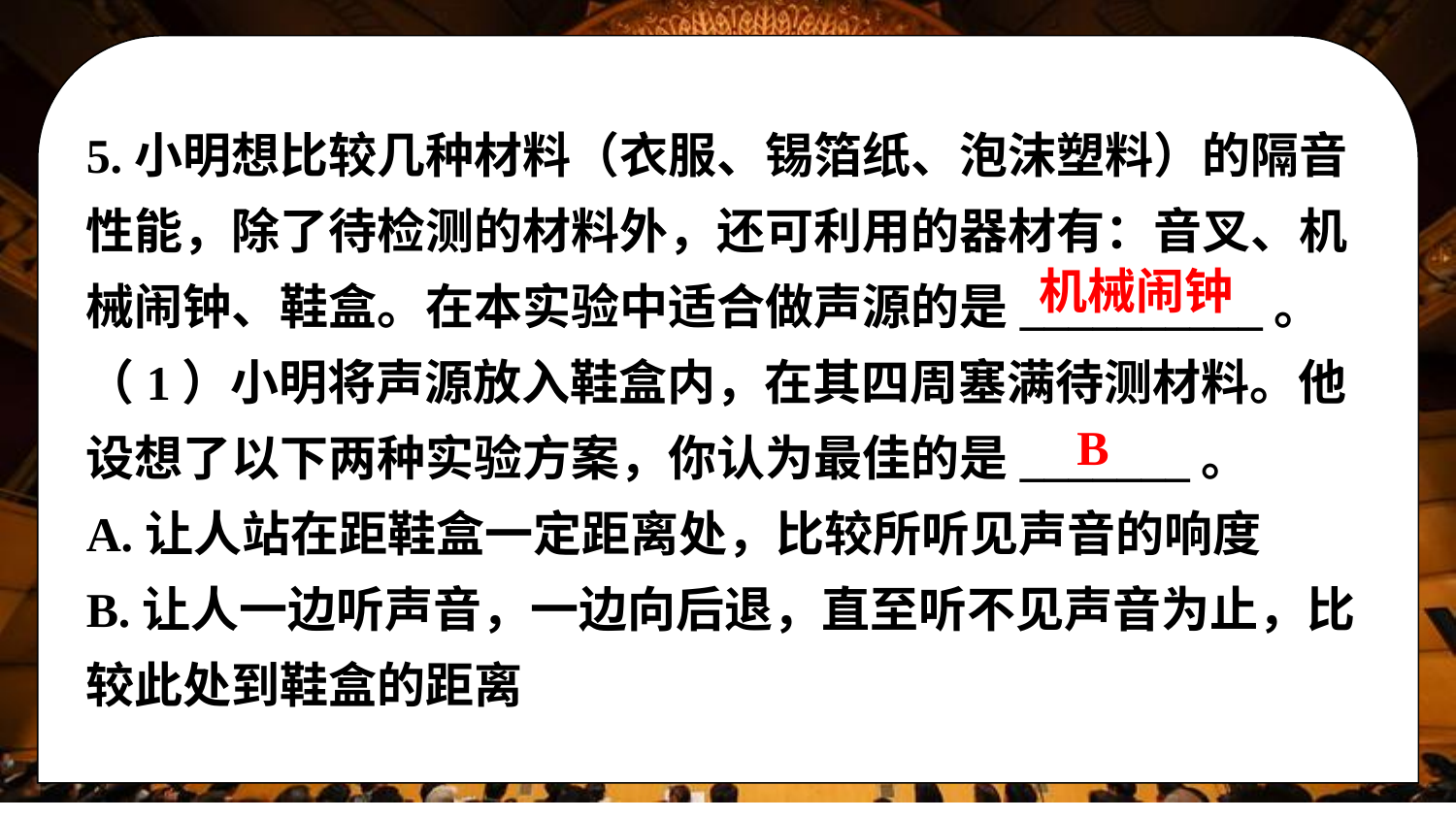

5.小明想比较几种材料（衣服、锡箔纸、泡沫塑料）的隔音性能，除了待检测的材料外，还可利用的器材有：音叉、机械闹钟、鞋盒。在本实验中适合做声源的是__________。
（1）小明将声源放入鞋盒内，在其四周塞满待测材料。他设想了以下两种实验方案，你认为最佳的是_______。
A.让人站在距鞋盒一定距离处，比较所听见声音的响度
B.让人一边听声音，一边向后退，直至听不见声音为止，比较此处到鞋盒的距离
机械闹钟
B